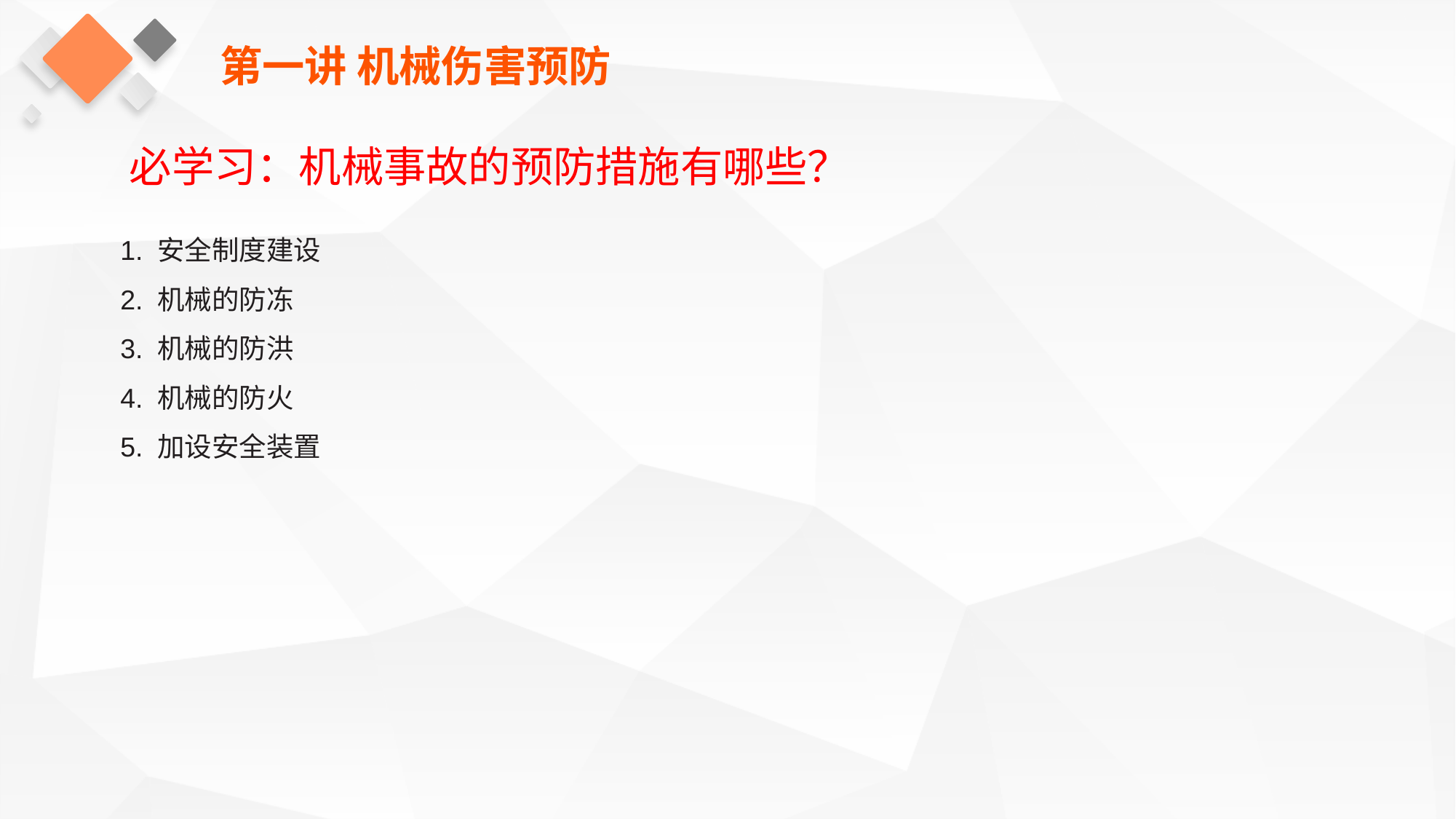

第一讲 机械伤害预防
必学习：机械事故的预防措施有哪些？
1. 安全制度建设
2. 机械的防冻
3. 机械的防洪
4. 机械的防火
5. 加设安全装置